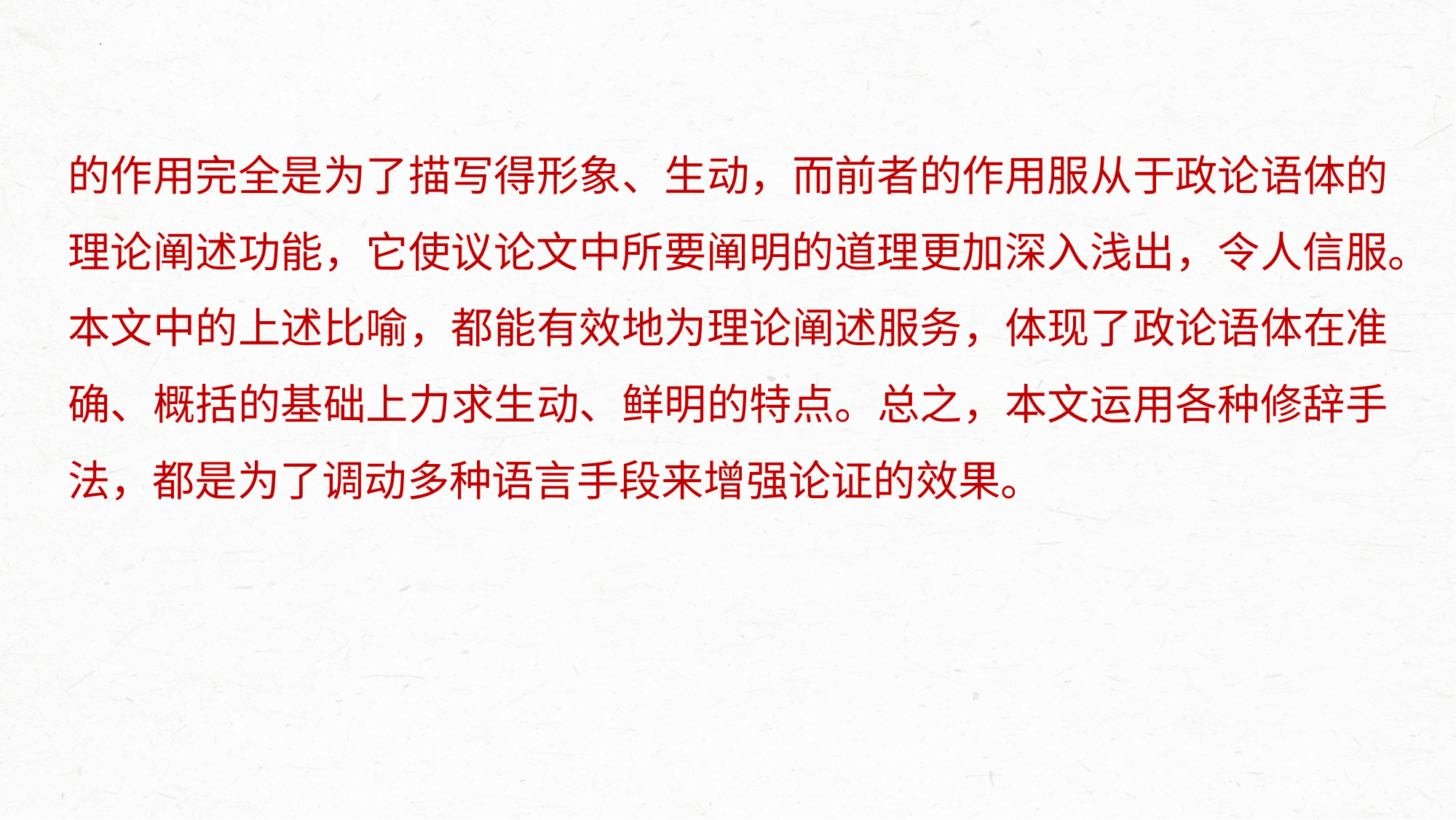

的作用完全是为了描写得形象、生动，而前者的作用服从于政论语体的理论阐述功能，它使议论文中所要阐明的道理更加深入浅出，令人信服。本文中的上述比喻，都能有效地为理论阐述服务，体现了政论语体在准确、概括的基础上力求生动、鲜明的特点。总之，本文运用各种修辞手法，都是为了调动多种语言手段来增强论证的效果。